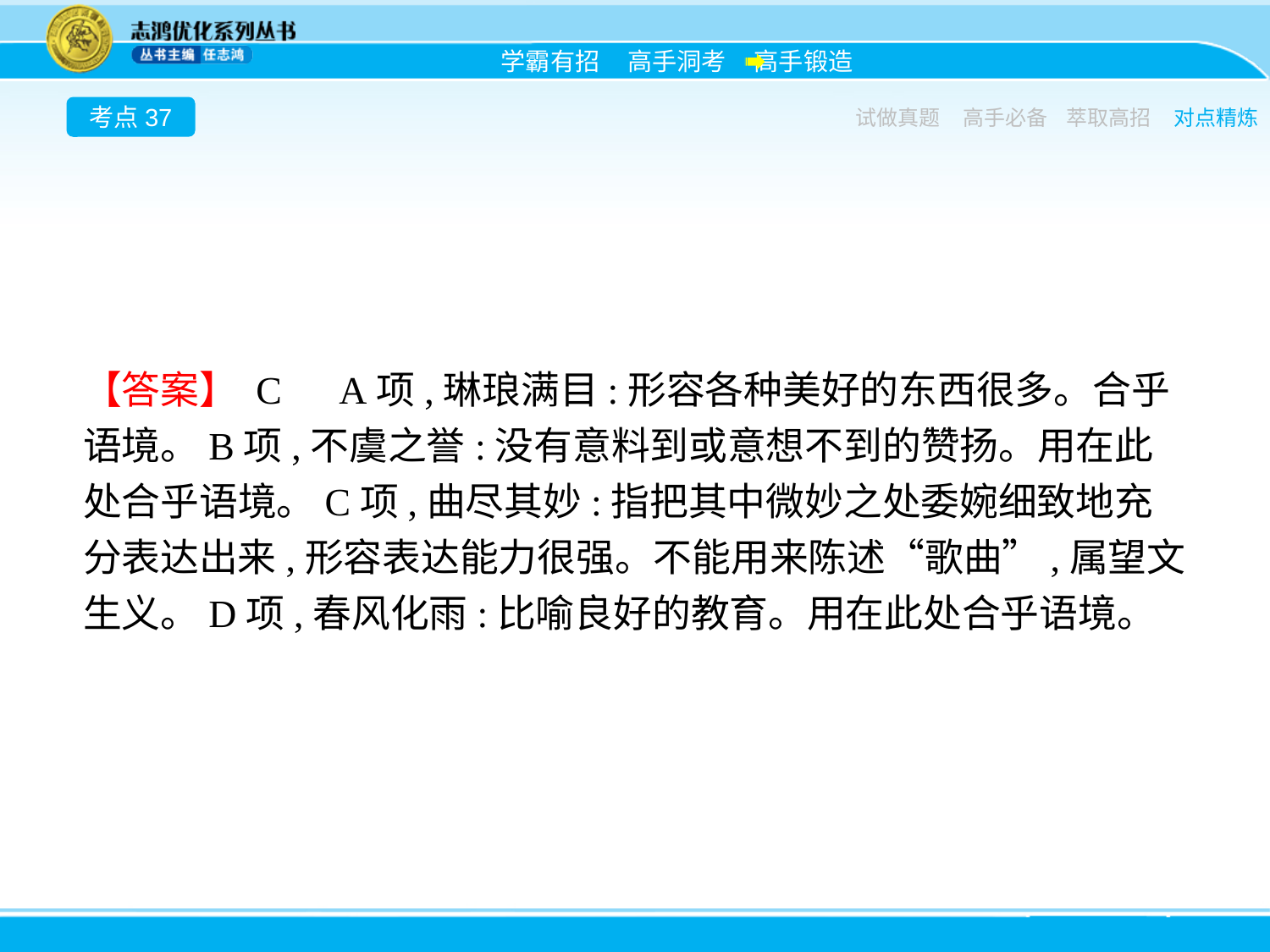

考点37
试做真题
高手必备
萃取高招
对点精炼
【答案】 C　A项,琳琅满目:形容各种美好的东西很多。合乎语境。B项,不虞之誉:没有意料到或意想不到的赞扬。用在此处合乎语境。C项,曲尽其妙:指把其中微妙之处委婉细致地充分表达出来,形容表达能力很强。不能用来陈述“歌曲”,属望文生义。D项,春风化雨:比喻良好的教育。用在此处合乎语境。